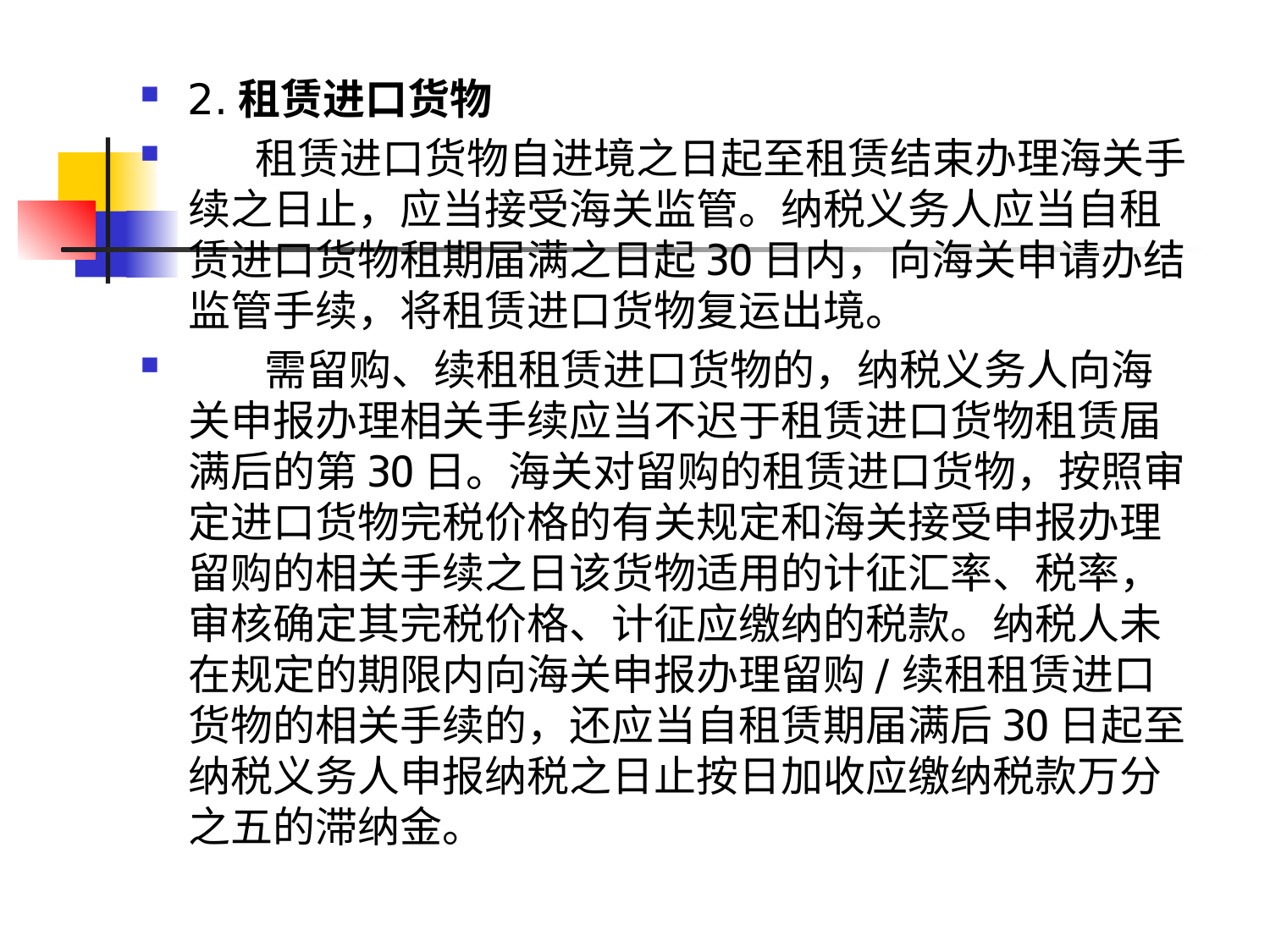

2.租赁进口货物
      租赁进口货物自进境之日起至租赁结束办理海关手续之日止，应当接受海关监管。纳税义务人应当自租赁进口货物租期届满之日起30日内，向海关申请办结监管手续，将租赁进口货物复运出境。
       需留购、续租租赁进口货物的，纳税义务人向海关申报办理相关手续应当不迟于租赁进口货物租赁届满后的第30日。海关对留购的租赁进口货物，按照审定进口货物完税价格的有关规定和海关接受申报办理留购的相关手续之日该货物适用的计征汇率、税率，审核确定其完税价格、计征应缴纳的税款。纳税人未在规定的期限内向海关申报办理留购/续租租赁进口货物的相关手续的，还应当自租赁期届满后30日起至纳税义务人申报纳税之日止按日加收应缴纳税款万分之五的滞纳金。